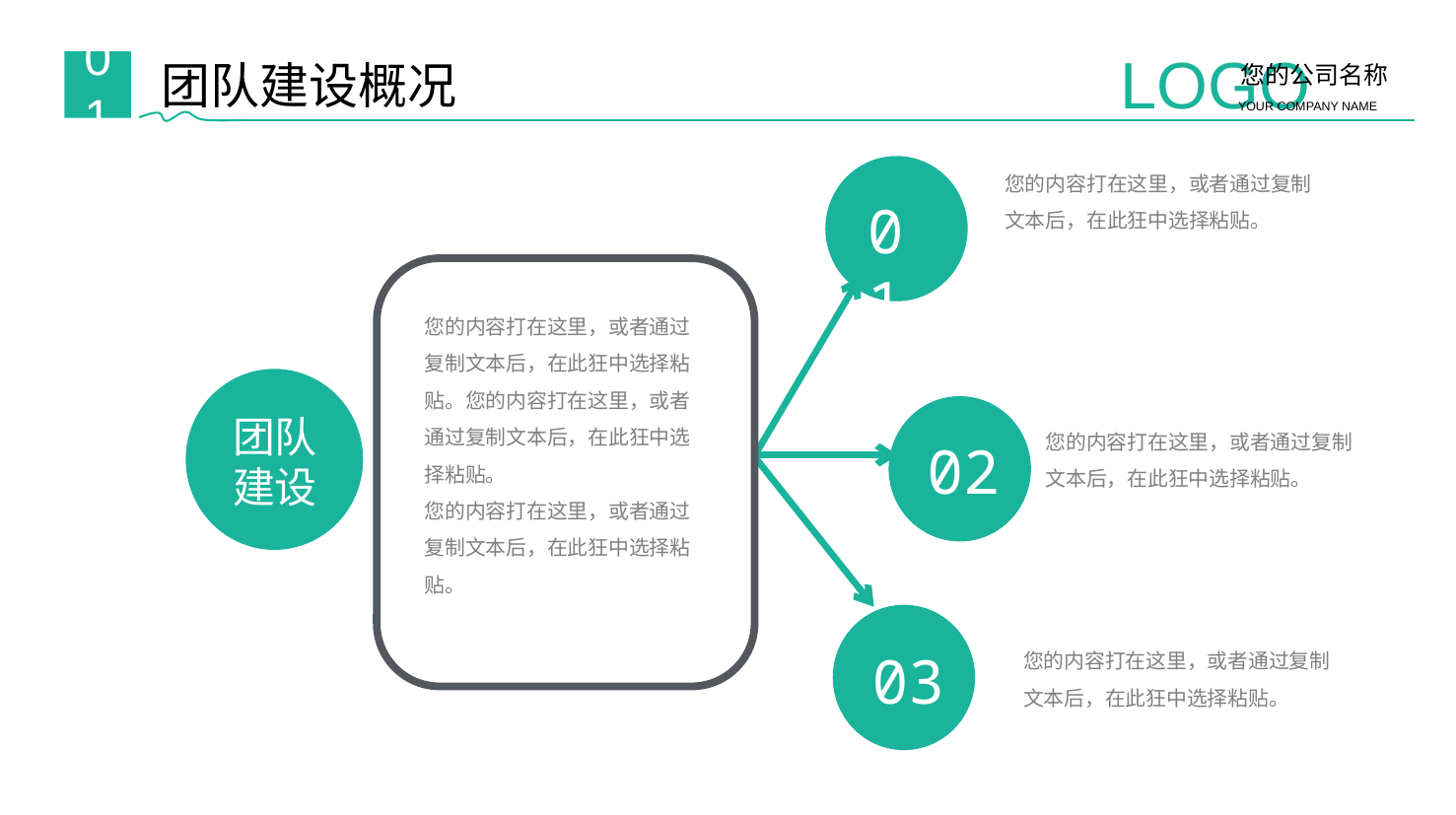

LOGO
您的公司名称
YOUR COMPANY NAME
团队建设概况
01

01
您的内容打在这里，或者通过复制文本后，在此狂中选择粘贴。

您的内容打在这里，或者通过复制文本后，在此狂中选择粘贴。您的内容打在这里，或者通过复制文本后，在此狂中选择粘贴。
您的内容打在这里，或者通过复制文本后，在此狂中选择粘贴。

团队
建设

02
您的内容打在这里，或者通过复制文本后，在此狂中选择粘贴。

03
您的内容打在这里，或者通过复制文本后，在此狂中选择粘贴。